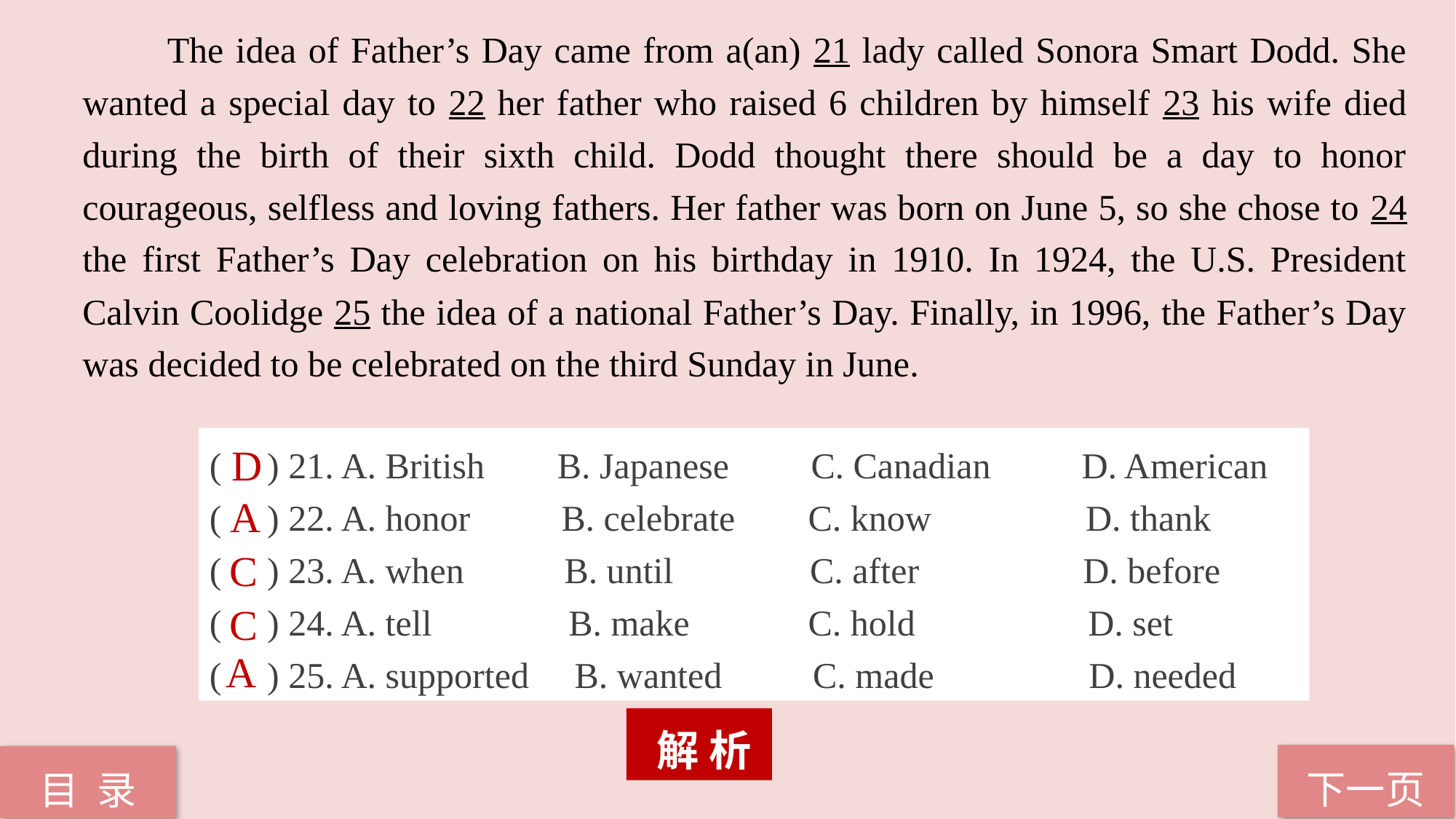

The idea of Father’s Day came from a(an) 21 lady called Sonora Smart Dodd. She wanted a special day to 22 her father who raised 6 children by himself 23 his wife died during the birth of their sixth child. Dodd thought there should be a day to honor courageous, selfless and loving fathers. Her father was born on June 5, so she chose to 24 the first Father’s Day celebration on his birthday in 1910. In 1924, the U.S. President Calvin Coolidge 25 the idea of a national Father’s Day. Finally, in 1996, the Father’s Day was decided to be celebrated on the third Sunday in June.
(     ) 21. A. British        B. Japanese         C. Canadian          D. American
(     ) 22. A. honor          B. celebrate        C. know                 D. thank
(     ) 23. A. when           B. until               C. after                  D. before
(     ) 24. A. tell               B. make             C. hold                   D. set
(     ) 25. A. supported     B. wanted          C. made                 D. needed
D
A
C
C
A
 解 析